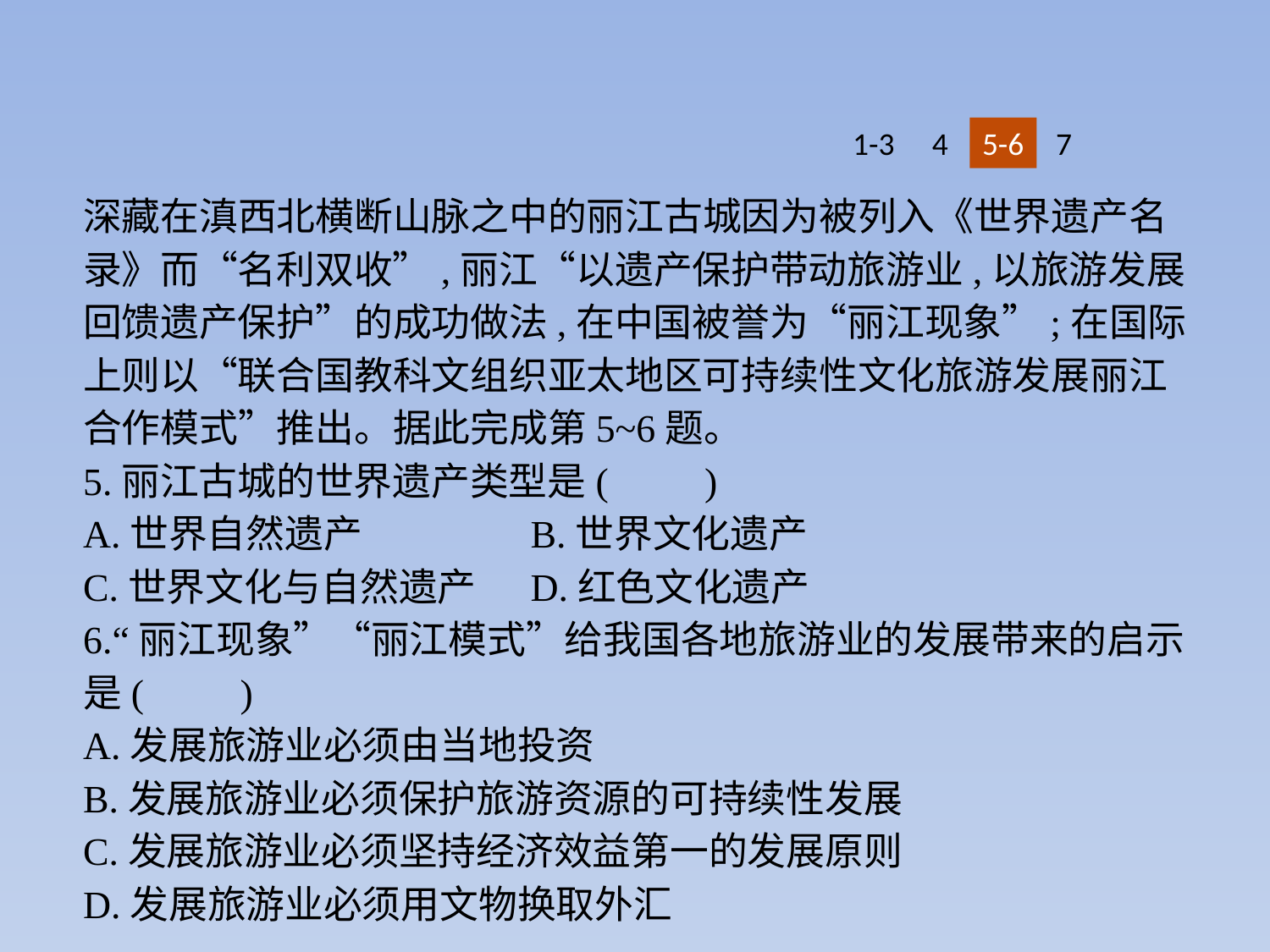

1-3
4
5-6
7
深藏在滇西北横断山脉之中的丽江古城因为被列入《世界遗产名录》而“名利双收”,丽江“以遗产保护带动旅游业,以旅游发展回馈遗产保护”的成功做法,在中国被誉为“丽江现象”;在国际上则以“联合国教科文组织亚太地区可持续性文化旅游发展丽江合作模式”推出。据此完成第5~6题。
5.丽江古城的世界遗产类型是(　　)
A.世界自然遗产		B.世界文化遗产
C.世界文化与自然遗产	D.红色文化遗产
6.“丽江现象”“丽江模式”给我国各地旅游业的发展带来的启示是(　　)
A.发展旅游业必须由当地投资
B.发展旅游业必须保护旅游资源的可持续性发展
C.发展旅游业必须坚持经济效益第一的发展原则
D.发展旅游业必须用文物换取外汇